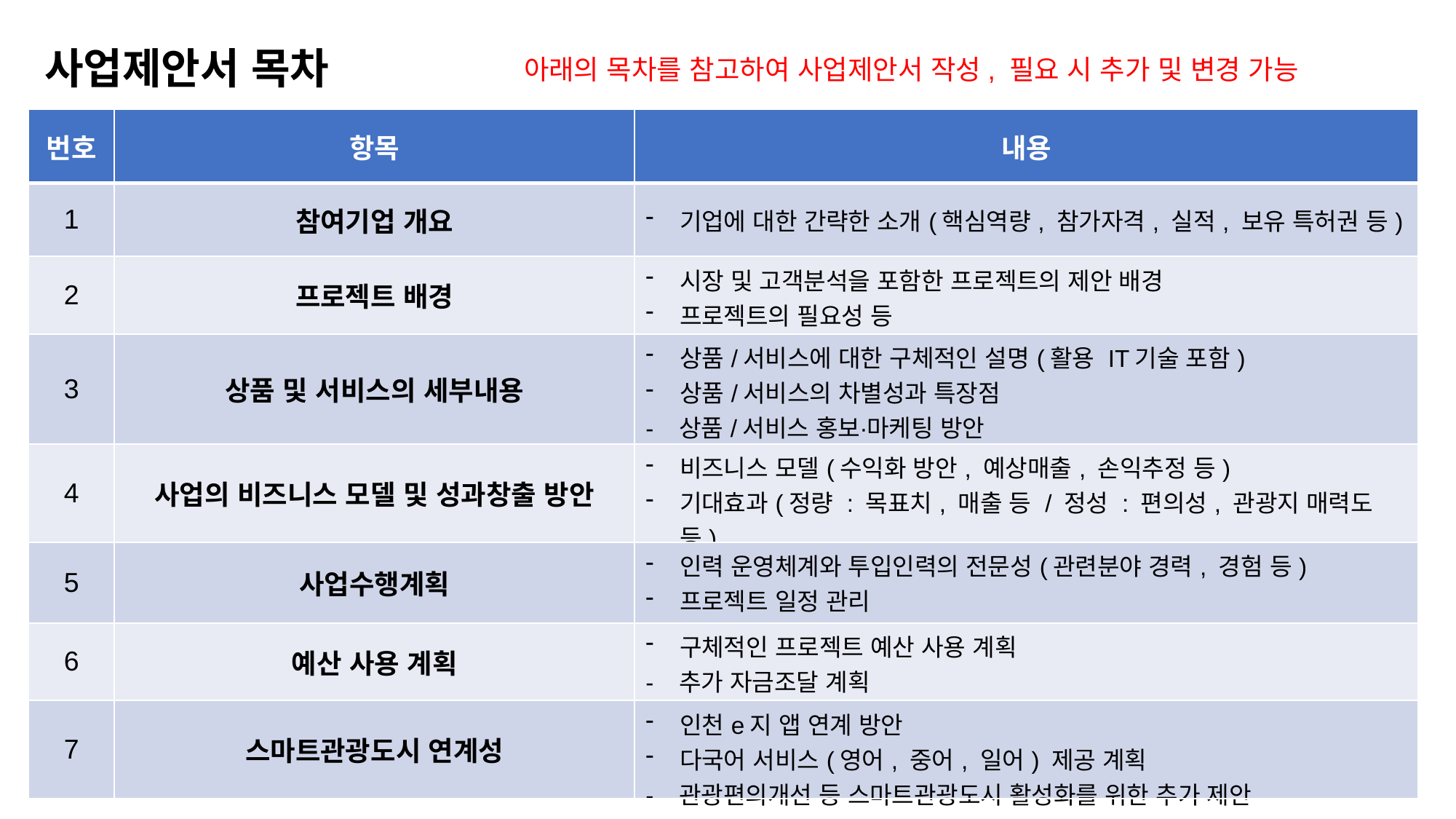

사업제안서 목차
아래의 목차를 참고하여 사업제안서 작성, 필요 시 추가 및 변경 가능
| 번호 | 항목 | 내용 |
| --- | --- | --- |
| 1 | 참여기업 개요 | 기업에 대한 간략한 소개(핵심역량, 참가자격, 실적, 보유 특허권 등) |
| 2 | 프로젝트 배경 | 시장 및 고객분석을 포함한 프로젝트의 제안 배경 프로젝트의 필요성 등 |
| 3 | 상품 및 서비스의 세부내용 | 상품/서비스에 대한 구체적인 설명(활용 IT기술 포함) 상품/서비스의 차별성과 특장점 - 상품/서비스 홍보∙마케팅 방안 |
| 4 | 사업의 비즈니스 모델 및 성과창출 방안 | 비즈니스 모델(수익화 방안, 예상매출, 손익추정 등) 기대효과(정량 : 목표치, 매출 등 / 정성 : 편의성, 관광지 매력도 등) |
| 5 | 사업수행계획 | 인력 운영체계와 투입인력의 전문성(관련분야 경력, 경험 등) 프로젝트 일정 관리 |
| 6 | 예산 사용 계획 | 구체적인 프로젝트 예산 사용 계획 - 추가 자금조달 계획 |
| 7 | 스마트관광도시 연계성 | 인천e지 앱 연계 방안 다국어 서비스(영어, 중어, 일어) 제공 계획 - 관광편의개선 등 스마트관광도시 활성화를 위한 추가 제안 |